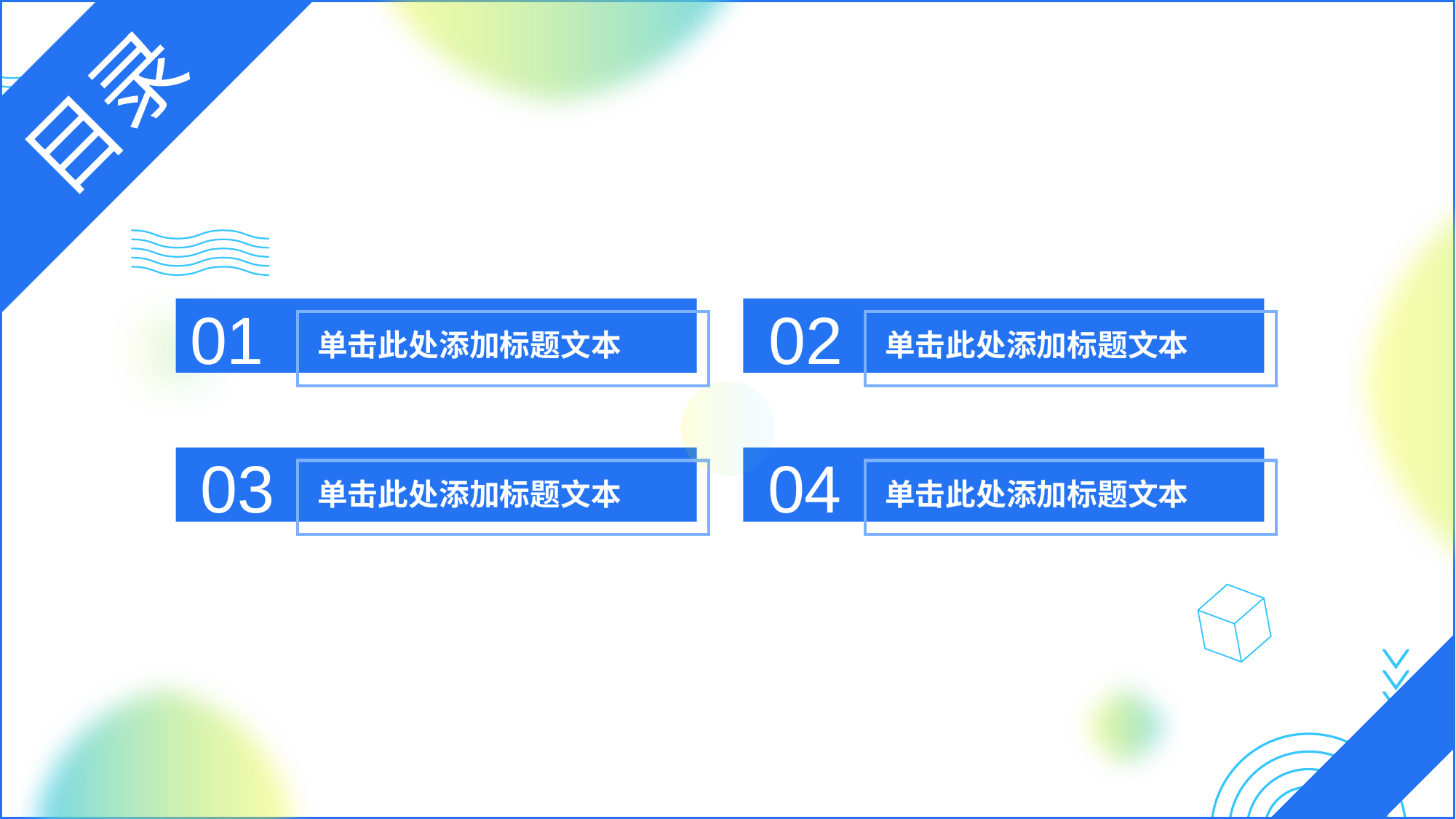

51PPT模板网   www.51pptmoban.com

目录

01

单击此处添加标题文本
03

单击此处添加标题文本
02

单击此处添加标题文本
04

单击此处添加标题文本